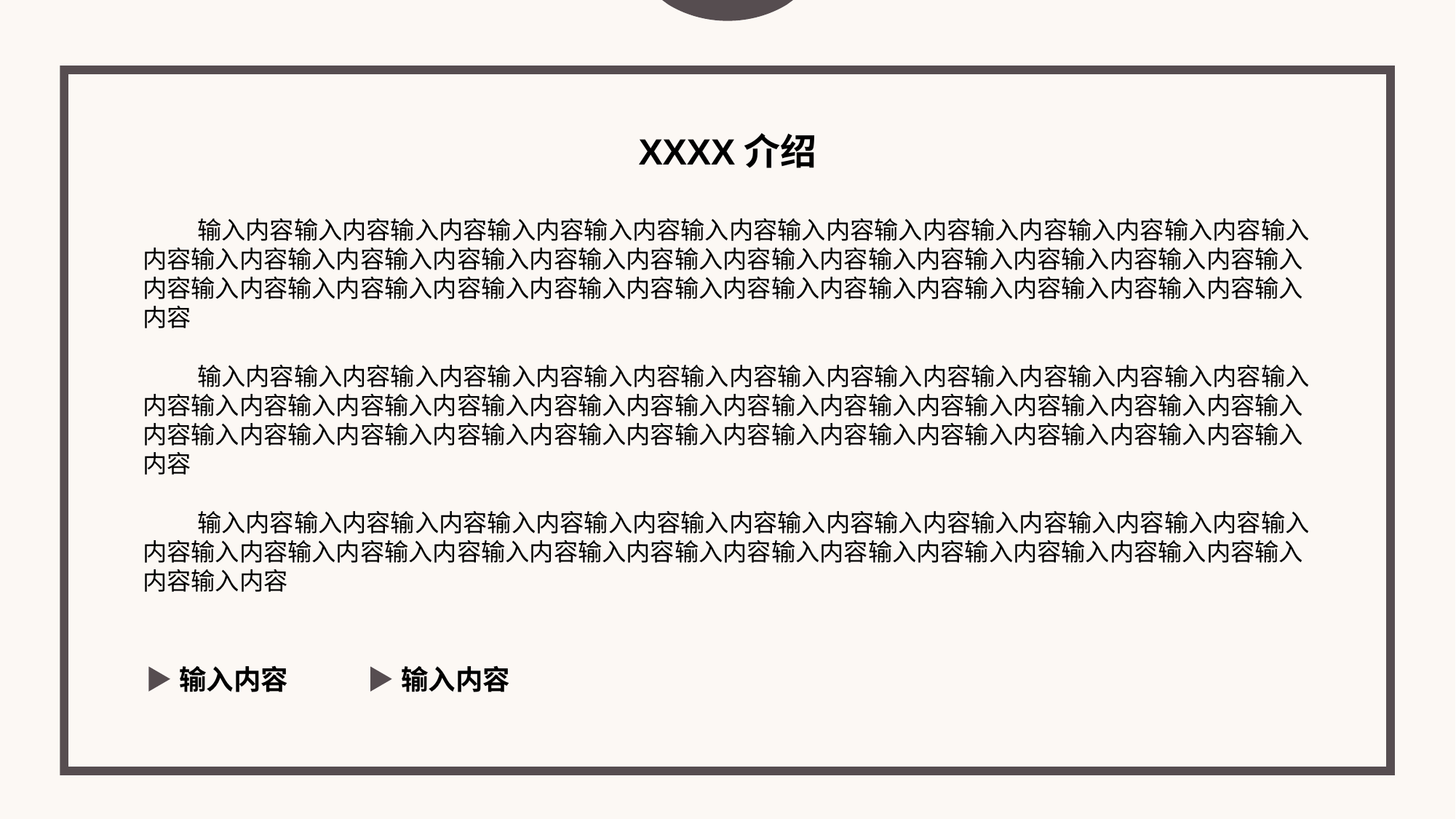

XXXX介绍
输入内容输入内容输入内容输入内容输入内容输入内容输入内容输入内容输入内容输入内容输入内容输入内容输入内容输入内容输入内容输入内容输入内容输入内容输入内容输入内容输入内容输入内容输入内容输入内容输入内容输入内容输入内容输入内容输入内容输入内容输入内容输入内容输入内容输入内容输入内容输入内容
输入内容输入内容输入内容输入内容输入内容输入内容输入内容输入内容输入内容输入内容输入内容输入内容输入内容输入内容输入内容输入内容输入内容输入内容输入内容输入内容输入内容输入内容输入内容输入内容输入内容输入内容输入内容输入内容输入内容输入内容输入内容输入内容输入内容输入内容输入内容输入内容
输入内容输入内容输入内容输入内容输入内容输入内容输入内容输入内容输入内容输入内容输入内容输入内容输入内容输入内容输入内容输入内容输入内容输入内容输入内容输入内容输入内容输入内容输入内容输入内容输入内容
输入内容

输入内容